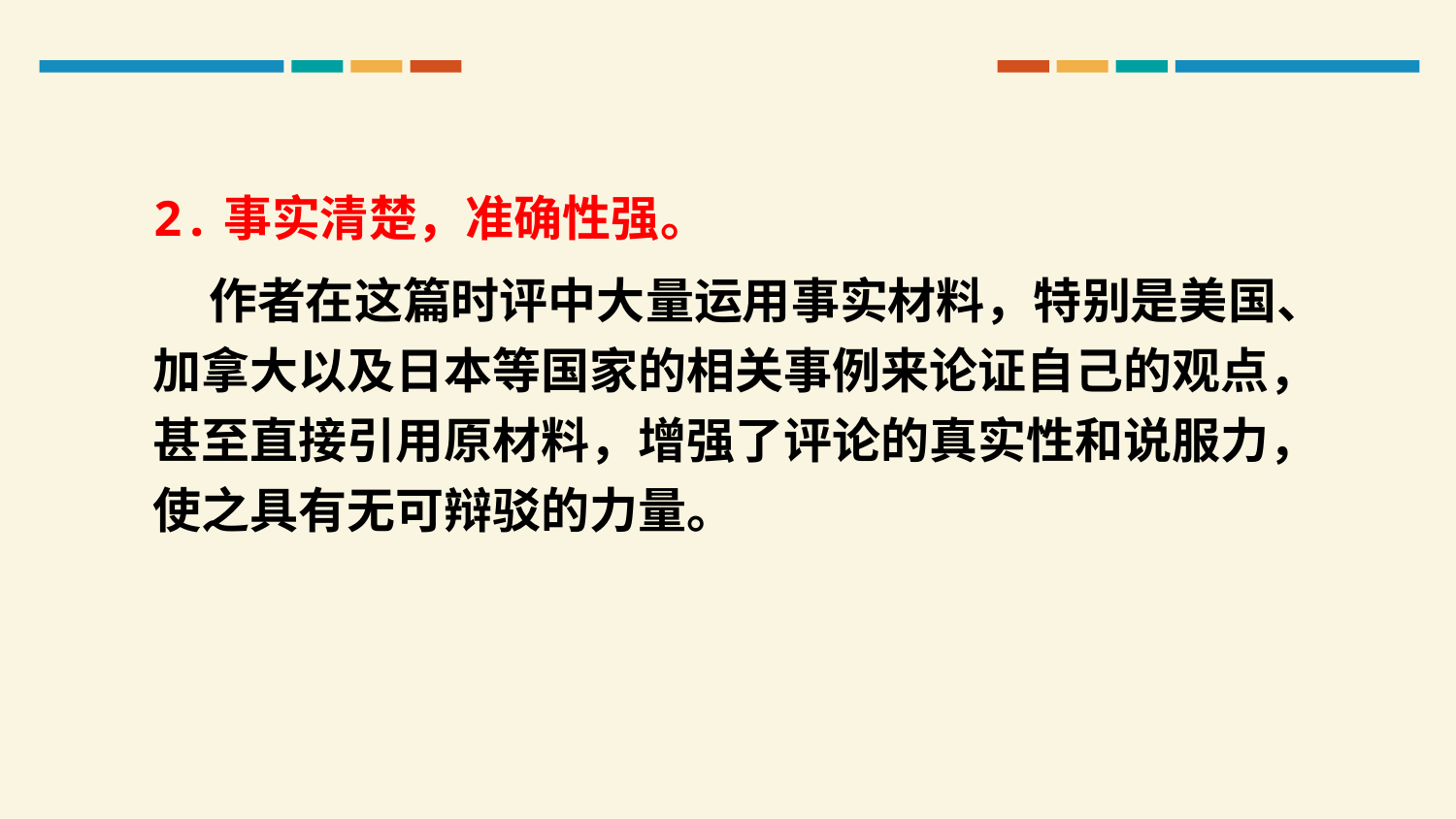

2.事实清楚，准确性强。
    作者在这篇时评中大量运用事实材料，特别是美国、加拿大以及日本等国家的相关事例来论证自己的观点，甚至直接引用原材料，增强了评论的真实性和说服力，使之具有无可辩驳的力量。